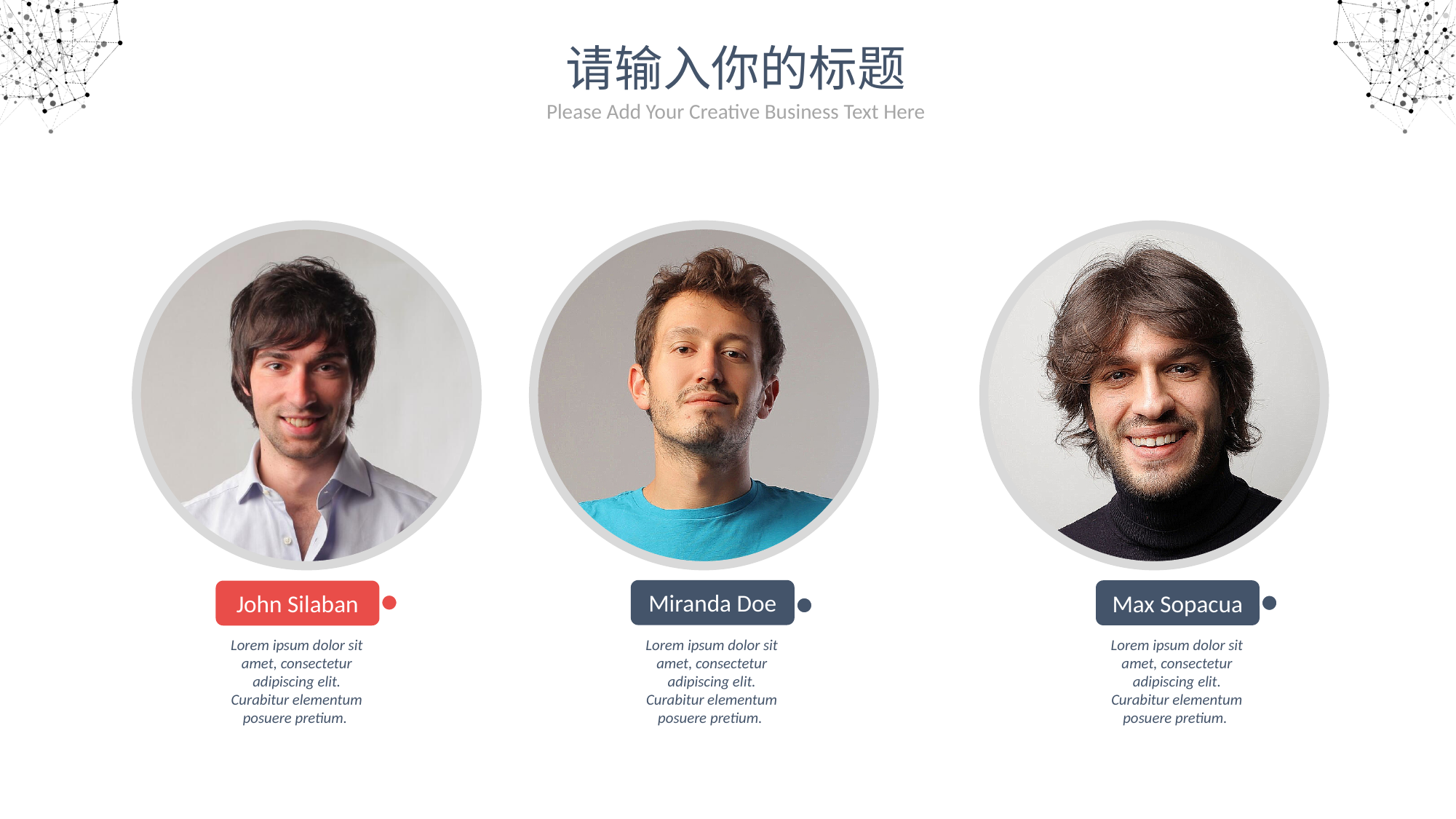

请输入你的标题
Please Add Your Creative Business Text Here

Miranda Doe
Max Sopacua
John Silaban

Lorem ipsum dolor sit amet, consectetur adipiscing elit. Curabitur elementum posuere pretium.
Lorem ipsum dolor sit amet, consectetur adipiscing elit. Curabitur elementum posuere pretium.
Lorem ipsum dolor sit amet, consectetur adipiscing elit. Curabitur elementum posuere pretium.